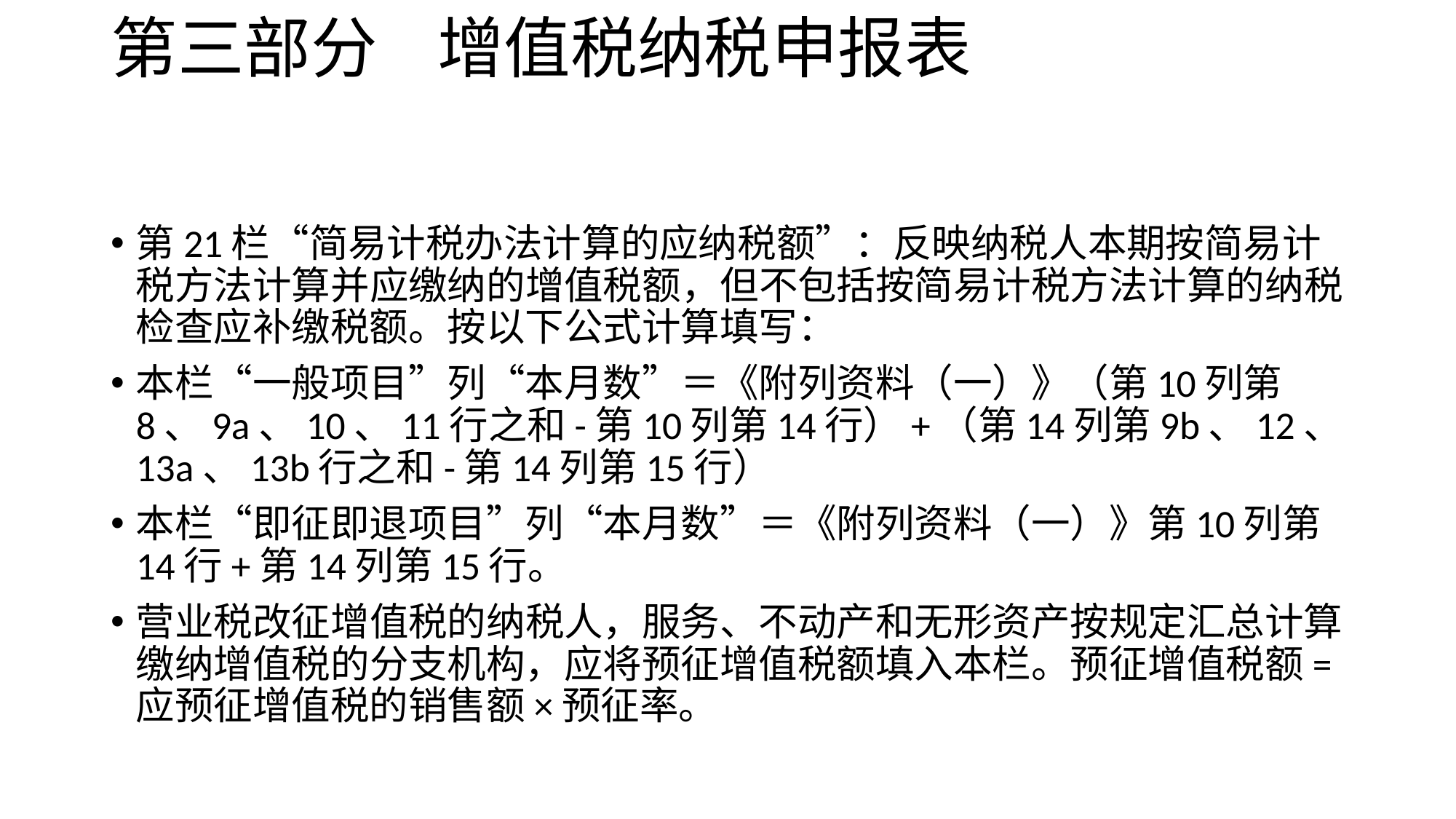

# 第三部分    增值税纳税申报表

第21栏“简易计税办法计算的应纳税额”：反映纳税人本期按简易计税方法计算并应缴纳的增值税额，但不包括按简易计税方法计算的纳税检查应补缴税额。按以下公式计算填写：
本栏“一般项目”列“本月数”＝《附列资料（一）》（第10列第8、9a、10、11行之和-第10列第14行）+（第14列第9b、12、13a、13b行之和-第14列第15行）
本栏“即征即退项目”列“本月数”＝《附列资料（一）》第10列第14行+第14列第15行。
营业税改征增值税的纳税人，服务、不动产和无形资产按规定汇总计算缴纳增值税的分支机构，应将预征增值税额填入本栏。预征增值税额=应预征增值税的销售额×预征率。